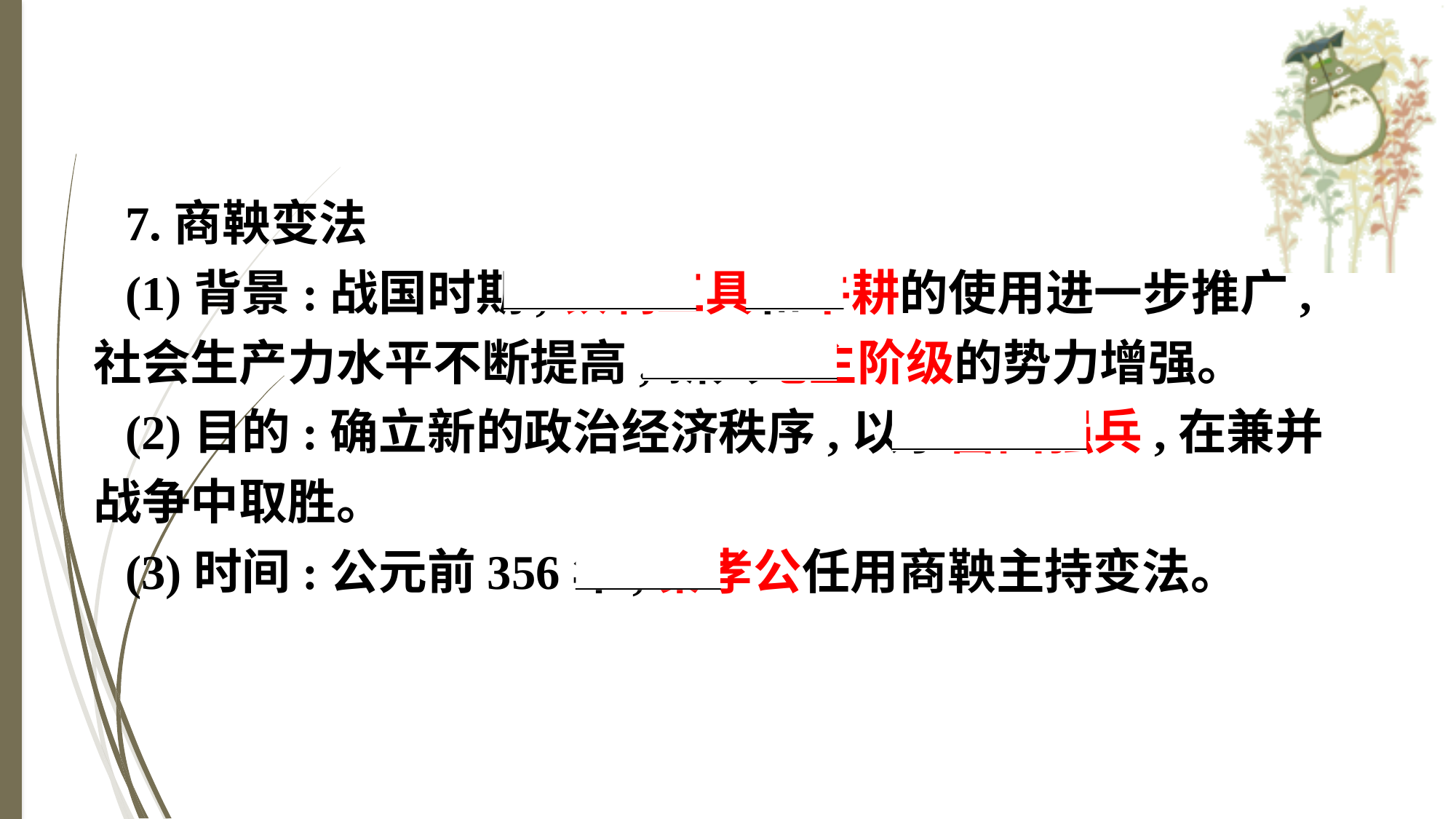

7.商鞅变法
(1)背景:战国时期,铁制工具和牛耕的使用进一步推广,社会生产力水平不断提高,新兴地主阶级的势力增强。
(2)目的:确立新的政治经济秩序,以求富国强兵,在兼并战争中取胜。
(3)时间:公元前356年,秦孝公任用商鞅主持变法。